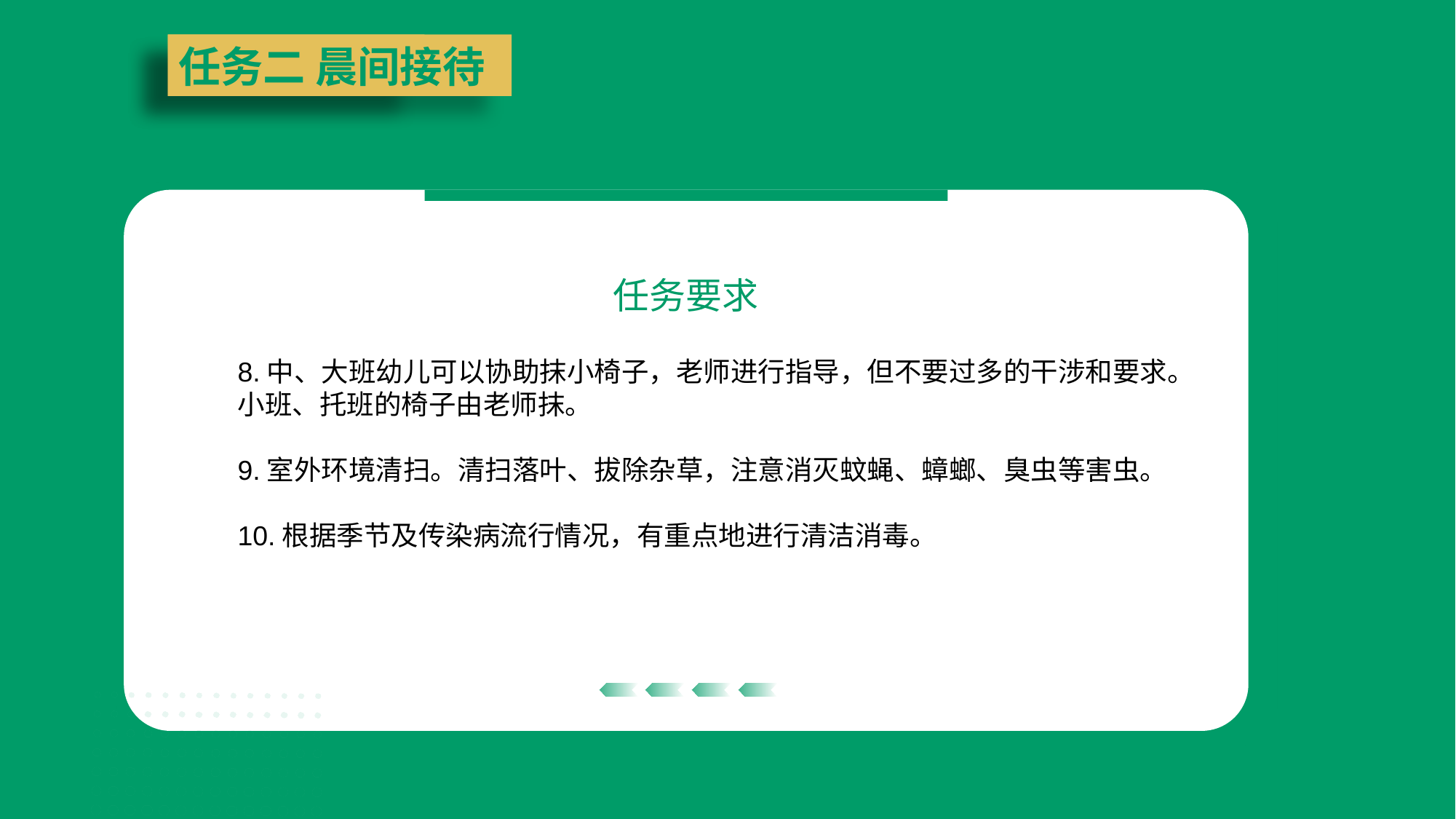

任务一 入园
任务二 晨间接待

任务要求
8.中、大班幼儿可以协助抹小椅子，老师进行指导，但不要过多的干涉和要求。小班、托班的椅子由老师抹。

9.室外环境清扫。清扫落叶、拔除杂草，注意消灭蚊蝇、蟑螂、臭虫等害虫。

10.根据季节及传染病流行情况，有重点地进行清洁消毒。